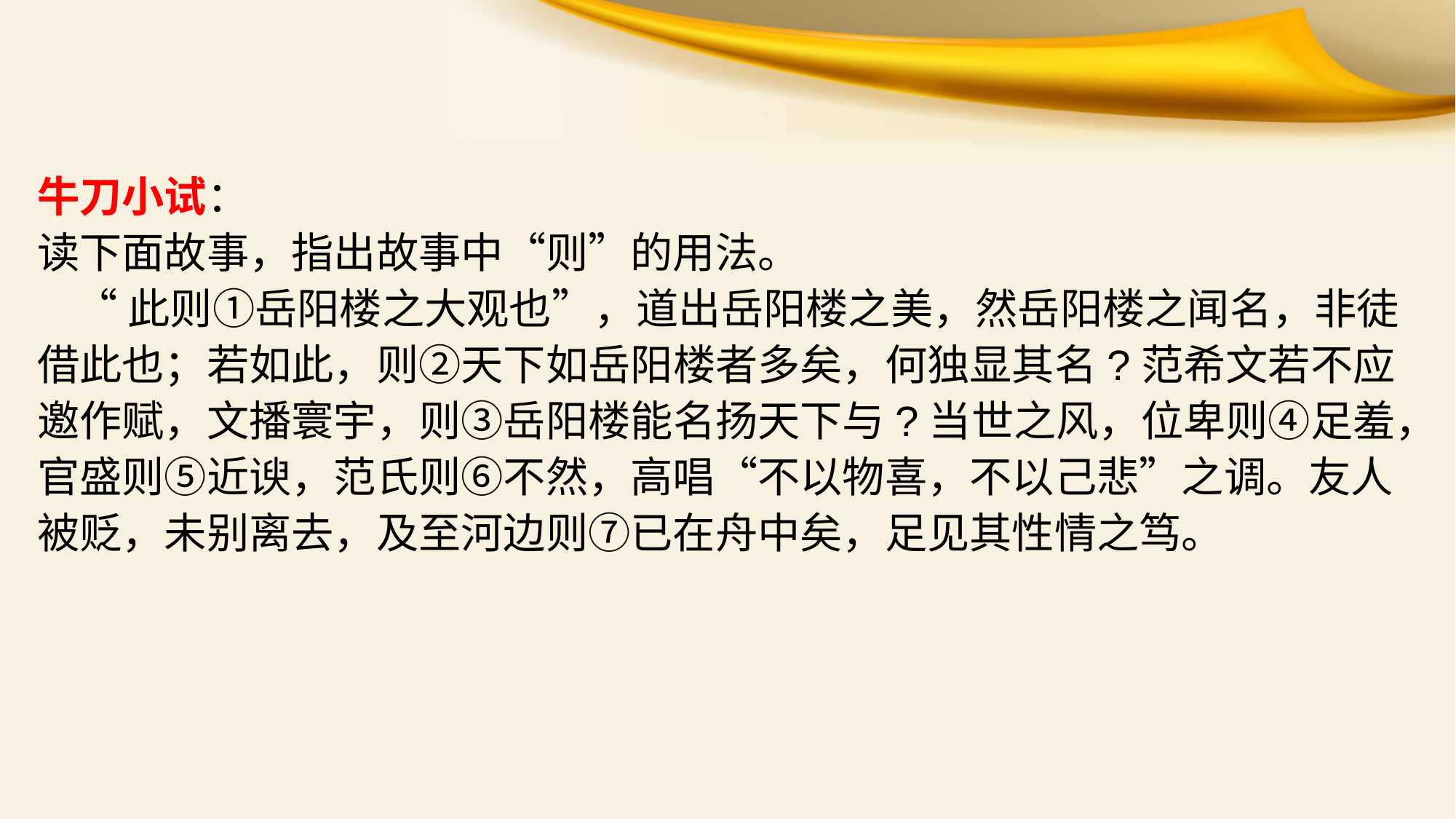

牛刀小试：
读下面故事，指出故事中“则”的用法。
    “此则①岳阳楼之大观也”，道出岳阳楼之美，然岳阳楼之闻名，非徒借此也；若如此，则②天下如岳阳楼者多矣，何独显其名?范希文若不应邀作赋，文播寰宇，则③岳阳楼能名扬天下与?当世之风，位卑则④足羞，官盛则⑤近谀，范氏则⑥不然，高唱“不以物喜，不以己悲”之调。友人被贬，未别离去，及至河边则⑦已在舟中矣，足见其性情之笃。